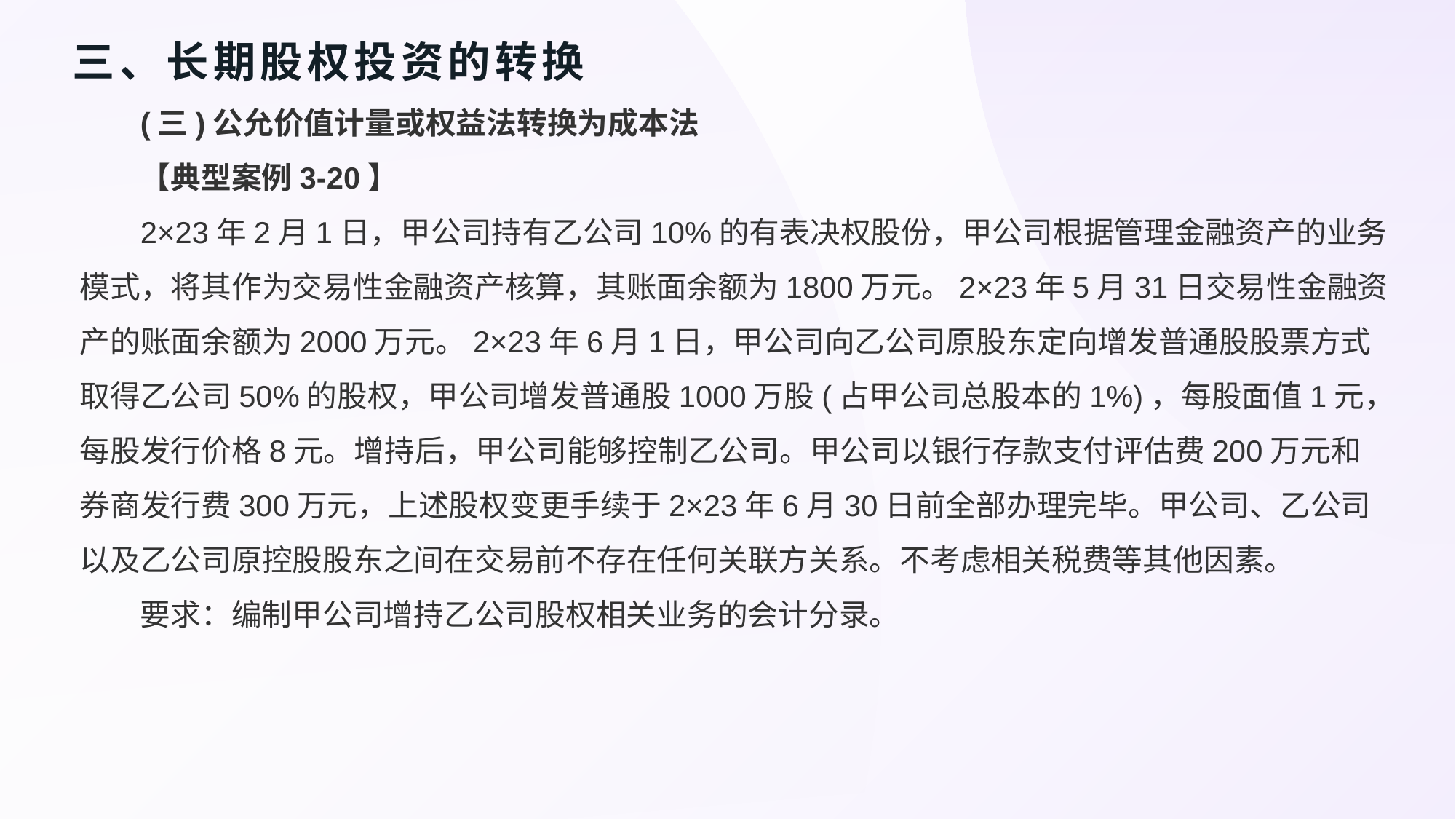

# 三、长期股权投资的转换
(三)公允价值计量或权益法转换为成本法
【典型案例3-20】
2×23年2月1日，甲公司持有乙公司10%的有表决权股份，甲公司根据管理金融资产的业务模式，将其作为交易性金融资产核算，其账面余额为1800万元。2×23年5月31日交易性金融资产的账面余额为2000万元。2×23年6月1日，甲公司向乙公司原股东定向增发普通股股票方式取得乙公司50%的股权，甲公司增发普通股1000万股(占甲公司总股本的1%)，每股面值1元，每股发行价格8元。增持后，甲公司能够控制乙公司。甲公司以银行存款支付评估费200万元和券商发行费300万元，上述股权变更手续于2×23年6月30日前全部办理完毕。甲公司、乙公司以及乙公司原控股股东之间在交易前不存在任何关联方关系。不考虑相关税费等其他因素。
要求：编制甲公司增持乙公司股权相关业务的会计分录。